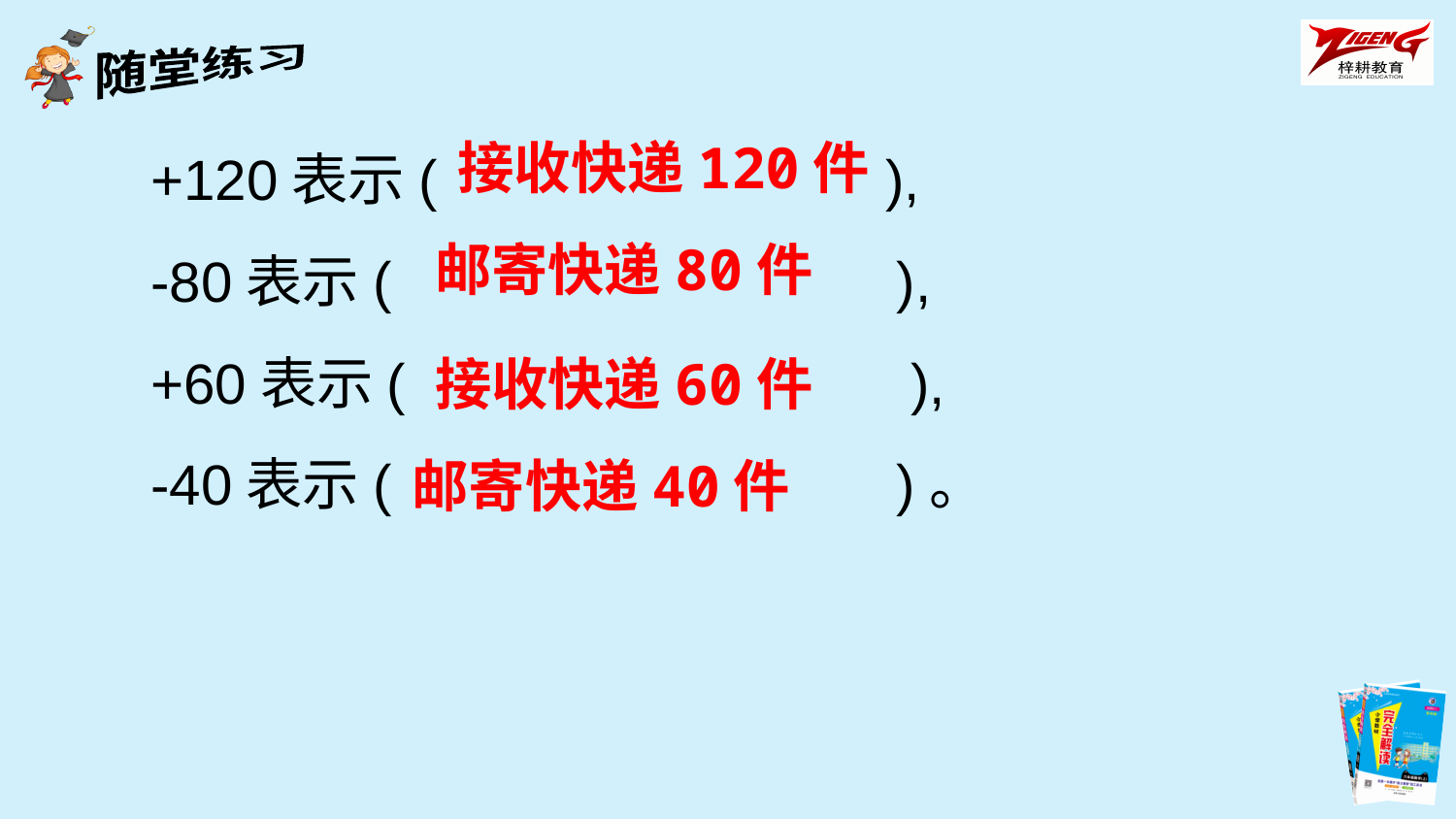

接收快递120件
+120表示(　　　　  　　　),
-80表示(　　　　　  　　　),
+60表示(　　　　　  　　　),
-40表示(　　　　　　  　　)。
邮寄快递80件
接收快递60件
邮寄快递40件